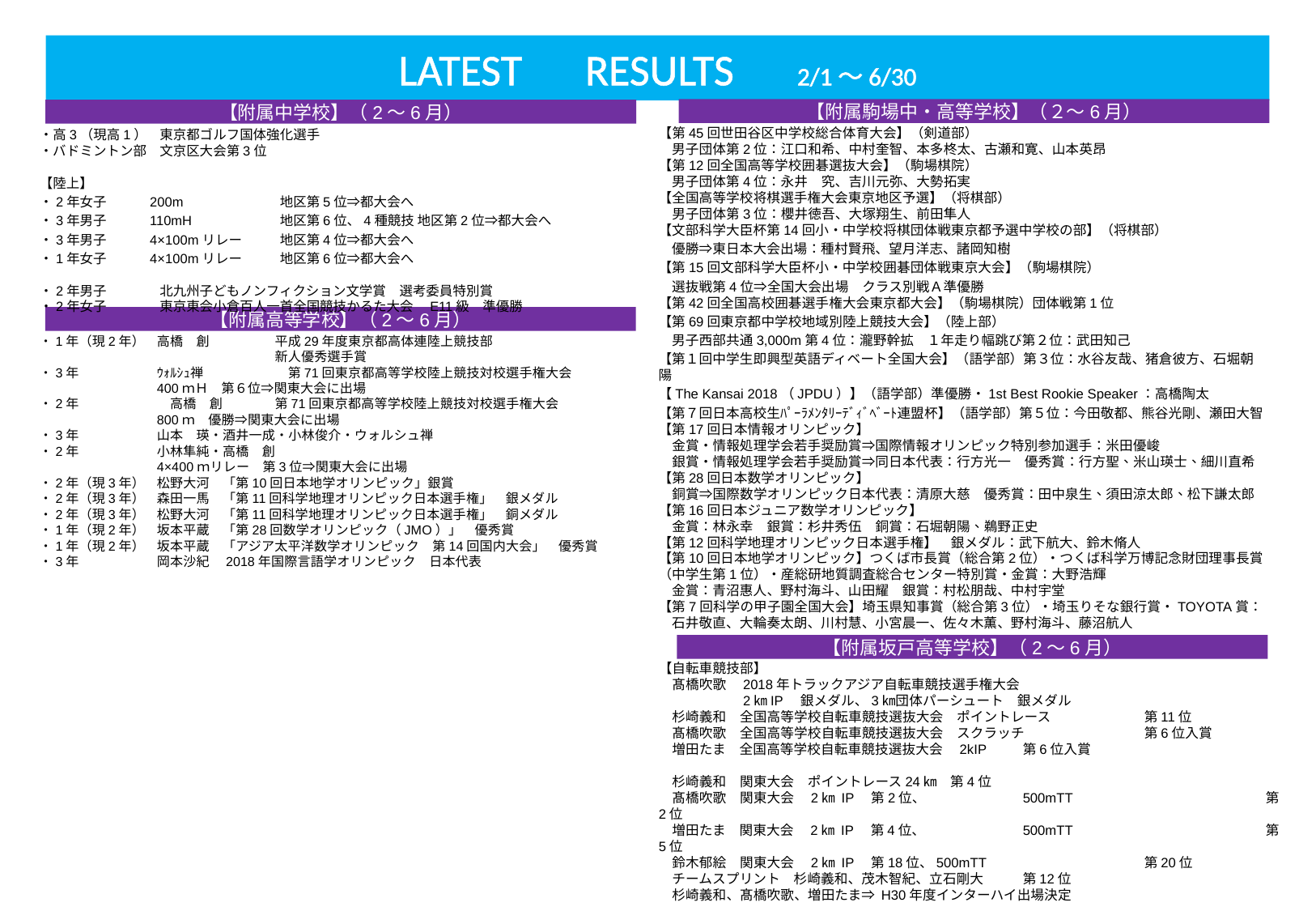

# LATEST　RESULTS　2/1～6/30
【附属駒場中・高等学校】（２～6月）
【附属中学校】（2～6月）
【第45回世田谷区中学校総合体育大会】（剣道部）
　男子団体第2位：江口和希、中村奎智、本多柊太、古瀬和寛、山本英昂
【第12回全国高等学校囲碁選抜大会】（駒場棋院）
　男子団体第4位：永井　究、吉川元弥、大勢拓実
【全国高等学校将棋選手権大会東京地区予選】（将棋部）
　男子団体第3位：櫻井徳吾、大塚翔生、前田隼人
【文部科学大臣杯第14回小・中学校将棋団体戦東京都予選中学校の部】（将棋部）
　優勝⇒東日本大会出場：種村賢飛、望月洋志、諸岡知樹
【第15回文部科学大臣杯小・中学校囲碁団体戦東京大会】（駒場棋院）
　選抜戦第4位⇒全国大会出場　クラス別戦Ａ準優勝
【第42回全国高校囲碁選手権大会東京都大会】（駒場棋院）団体戦第1位
【第69回東京都中学校地域別陸上競技大会】（陸上部）
　男子西部共通3,000m第4位：瀧野幹拡　１年走り幅跳び第２位：武田知己
【第１回中学生即興型英語ディベート全国大会】（語学部）第３位：水谷友哉、猪倉彼方、石堀朝陽
【The Kansai 2018（JPDU）】（語学部）準優勝・1st Best Rookie Speaker：高橋陶太
【第７回日本高校生ﾊﾟｰﾗﾒﾝﾀﾘｰﾃﾞｨﾞﾍﾞｰﾄ連盟杯】（語学部）第５位：今田敬都、熊谷光剛、瀬田大智
【第17回日本情報オリンピック】
　金賞・情報処理学会若手奨励賞⇒国際情報オリンピック特別参加選手：米田優峻
　銀賞・情報処理学会若手奨励賞⇒同日本代表：行方光一　優秀賞：行方聖、米山瑛士、細川直希
【第28回日本数学オリンピック】
　銅賞⇒国際数学オリンピック日本代表：清原大慈　優秀賞：田中泉生、須田涼太郎、松下謙太郎
【第16回日本ジュニア数学オリンピック】
　金賞：林永幸　銀賞：杉井秀伍　銅賞：石堀朝陽、鵜野正史
【第12回科学地理オリンピック日本選手権】　銀メダル：武下航大、鈴木脩人
【第10回日本地学オリンピック】つくば市長賞（総合第2位）・つくば科学万博記念財団理事長賞（中学生第1位）・産総研地質調査総合センター特別賞・金賞：大野浩輝
　金賞：青沼惠人、野村海斗、山田耀　銀賞：村松朋哉、中村宇堂
【第7回科学の甲子園全国大会】埼玉県知事賞（総合第3位）・埼玉りそな銀行賞・TOYOTA賞：
　石井敬直、大輪奏太朗、川村慧、小宮晨一、佐々木薫、野村海斗、藤沼航人

・高3（現高1）		東京都ゴルフ国体強化選手
・バドミントン部		文京区大会第3位

【陸上】
・2年女子　　　200m 　			地区第5位⇒都大会へ
・3年男子　　　110mH	地区第6位、4種競技 地区第2位⇒都大会へ
・3年男子　　　4×100mリレー		地区第4位⇒都大会へ
・1年女子　　　4×100mリレー 	地区第6位⇒都大会へ

・2年男子				北九州子どもノンフィクション文学賞　選考委員特別賞
・2年女子				東京東会小倉百人一首全国競技かるた大会　E11級　準優勝
【附属高等学校】（2～6月）
・1年（現2年）	高橋　創　　　	平成29年度東京都高体連陸上競技部
					              	新人優秀選手賞
・3年		ｳｫﾙｼｭ禅　	　第71回東京都高等学校陸上競技対校選手権大会
							400ｍＨ　第６位⇒関東大会に出場
・2年	　高橋　創		第71回東京都高等学校陸上競技対校選手権大会
							800ｍ　優勝⇒関東大会に出場
・3年		山本　瑛・酒井一成・小林俊介・ウォルシュ禅
・2年		小林隼純・高橋　創
								4×400ｍリレー　第3位⇒関東大会に出場
・2年（現3年）	松野大河　「第10回日本地学オリンピック」銀賞
・2年（現3年）	森田一馬　「第11回科学地理オリンピック日本選手権」　銀メダル
・2年（現3年）	松野大河　「第11回科学地理オリンピック日本選手権」　銅メダル
・1年（現2年）	坂本平蔵　「第28回数学オリンピック（JMO）」　優秀賞
・1年（現2年）	坂本平蔵　「アジア太平洋数学オリンピック　第14回国内大会」　優秀賞
・3年		岡本沙紀　2018年国際言語学オリンピック　日本代表
【附属坂戸高等学校】（2～6月）
【自転車競技部】
　髙橋吹歌　2018年トラックアジア自転車競技選手権大会
　　　　　　2㎞IP　銀メダル、3㎞団体パーシュート　銀メダル
　杉崎義和　全国高等学校自転車競技選抜大会　ポイントレース	第11位
　髙橋吹歌　全国高等学校自転車競技選抜大会　スクラッチ　	第6位入賞
　増田たま　全国高等学校自転車競技選抜大会　2kIP　	第6位入賞

　杉崎義和　関東大会　ポイントレース24㎞　第4位
　髙橋吹歌　関東大会　2㎞ IP　第2位、	500mTT		第2位
　増田たま　関東大会　2㎞ IP　第4位、	500mTT		第5位
　鈴木郁絵　関東大会　2㎞ IP　第18位、500mTT		第20位
　チームスプリント　杉崎義和、茂木智紀、立石剛大	第12位
　杉崎義和、髙橋吹歌、増田たま⇒ H30年度インターハイ出場決定